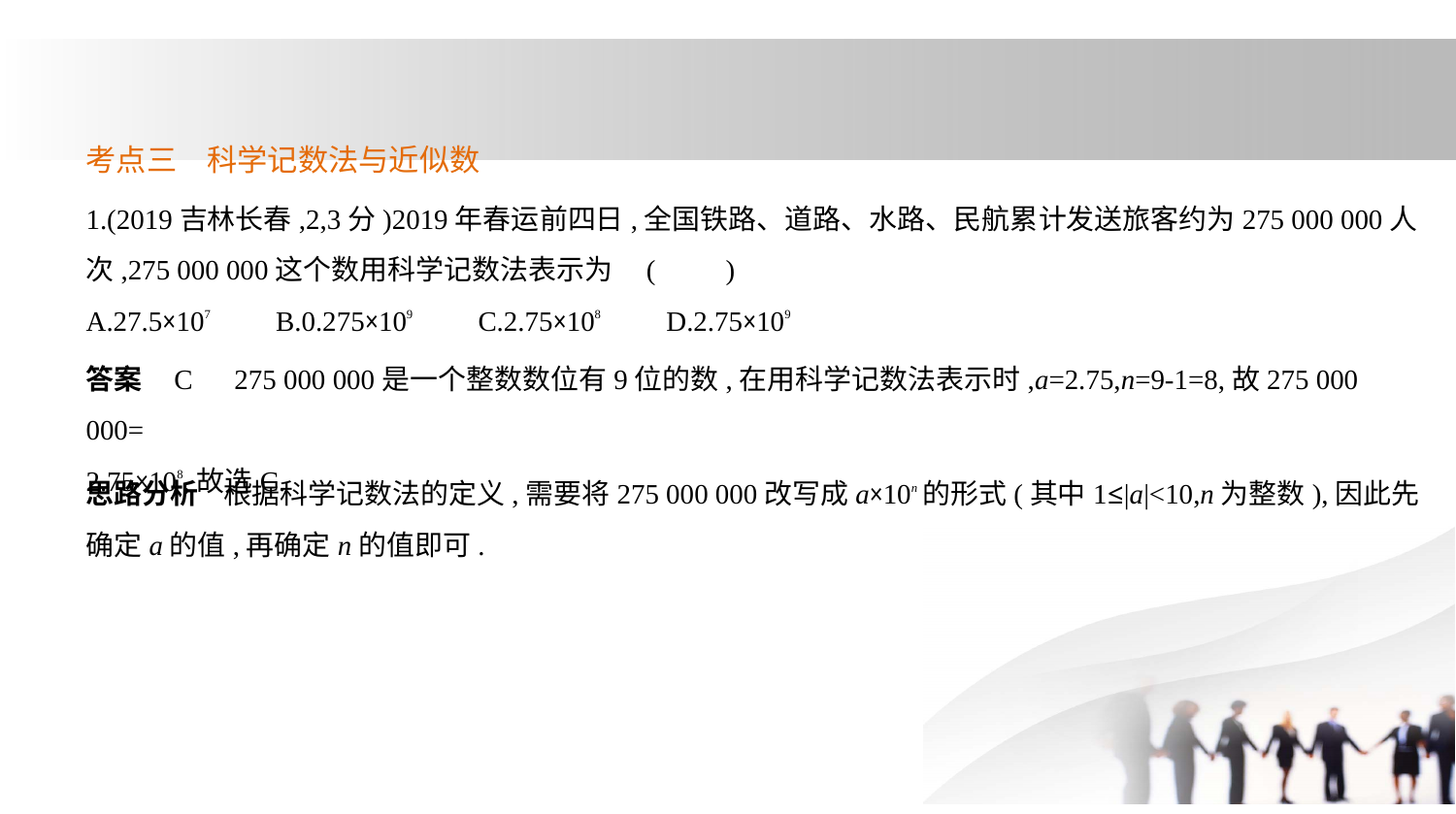

考点三　科学记数法与近似数
1.(2019吉林长春,2,3分)2019年春运前四日,全国铁路、道路、水路、民航累计发送旅客约为275 000 000人
次,275 000 000这个数用科学记数法表示为 (　　)
A.27.5×107　    B.0.275×109　    C.2.75×108　    D.2.75×109
答案    C　275 000 000是一个整数数位有9位的数,在用科学记数法表示时,a=2.75,n=9-1=8,故275 000 000=
2.75×108,故选C.
思路分析    根据科学记数法的定义,需要将275 000 000改写成a×10n的形式(其中1≤|a|<10,n为整数),因此先
确定a的值,再确定n的值即可.